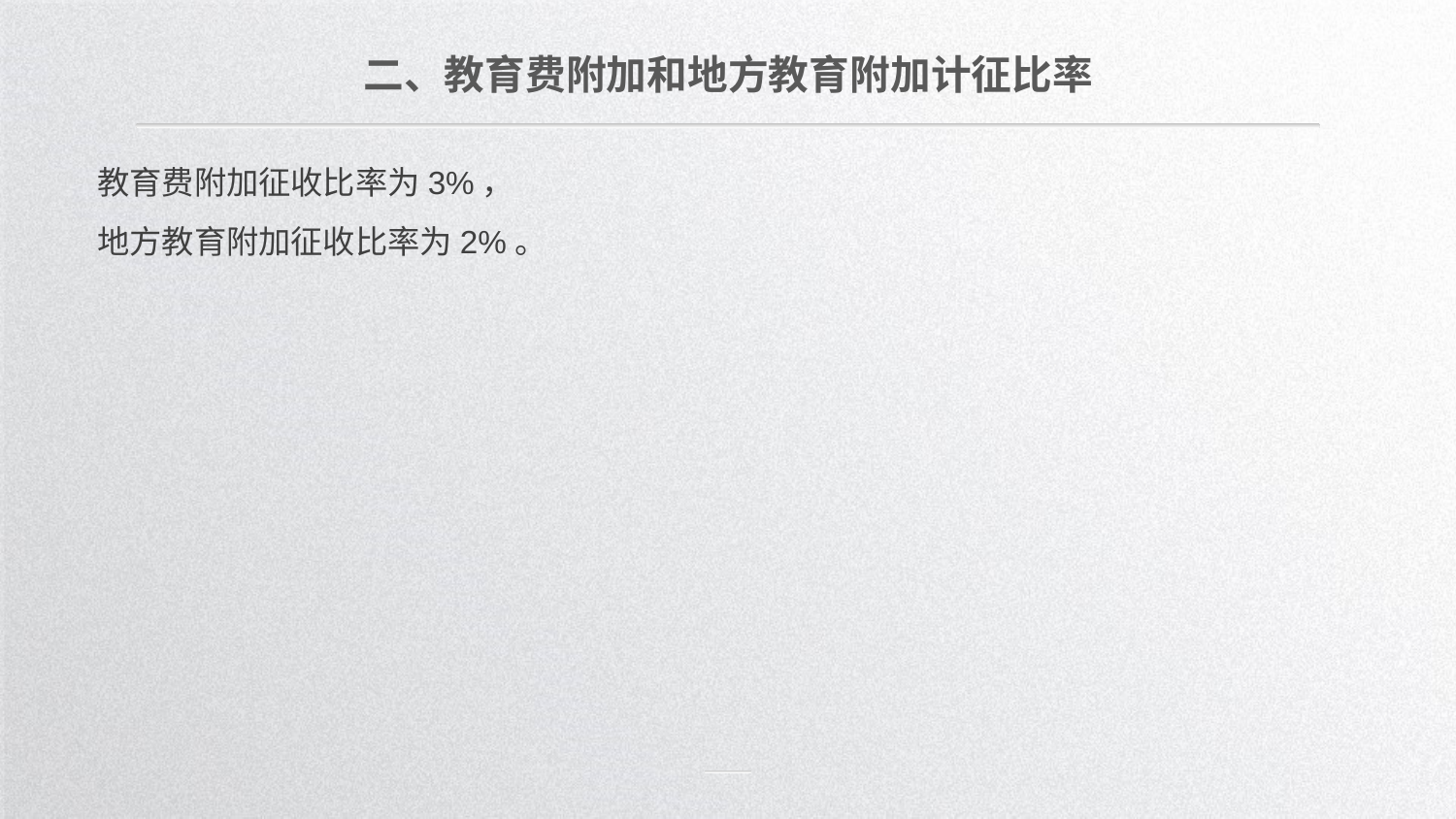

二、教育费附加和地方教育附加计征比率
教育费附加征收比率为3%，
地方教育附加征收比率为2%。